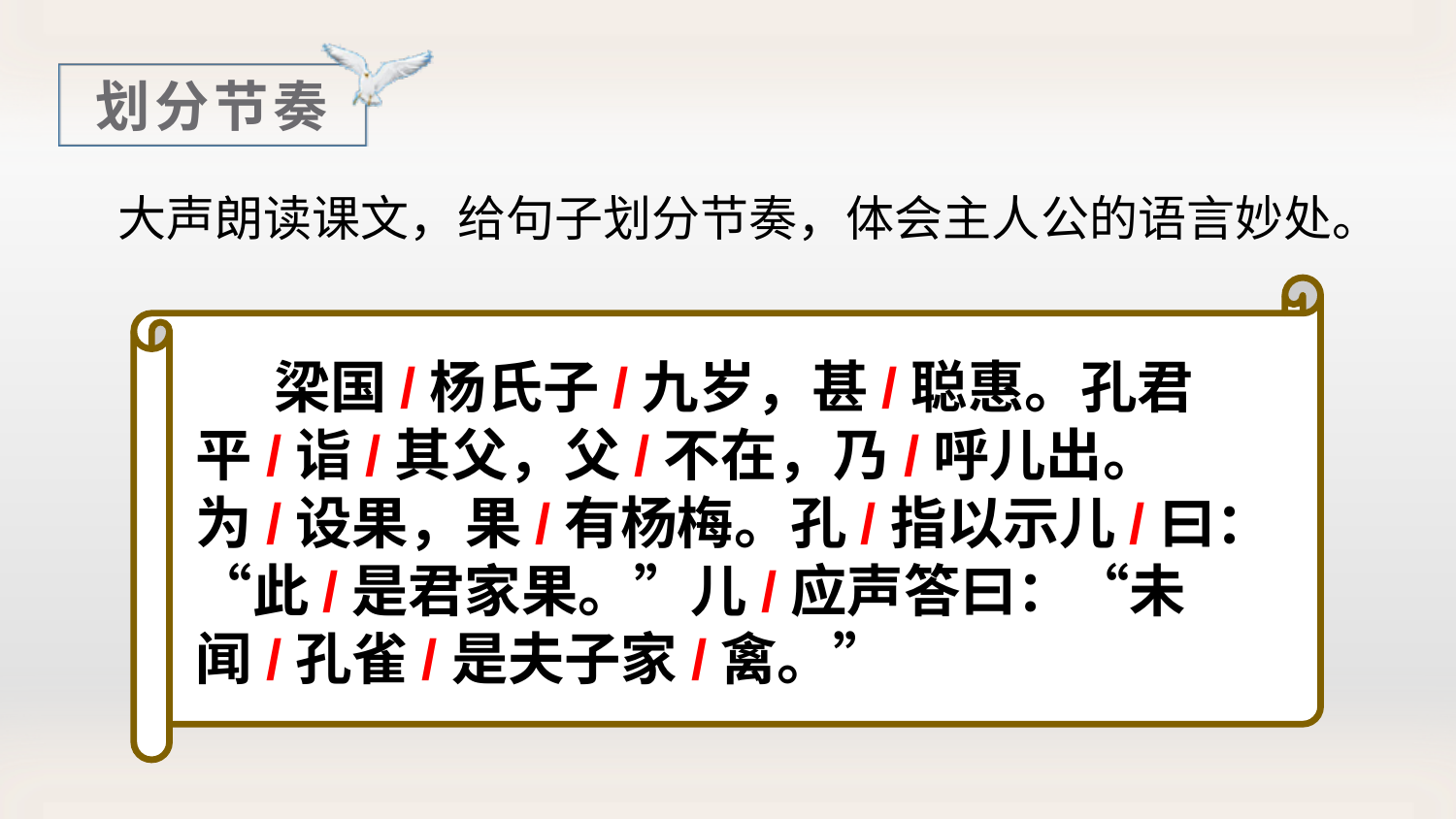

划分节奏
大声朗读课文，给句子划分节奏，体会主人公的语言妙处。

     梁国/杨氏子/九岁，甚/聪惠。孔君平/诣/其父，父/不在，乃/呼儿出。为/设果，果/有杨梅。孔/指以示儿/曰：“此/是君家果。”儿/应声答曰：“未闻/孔雀/是夫子家/禽。”